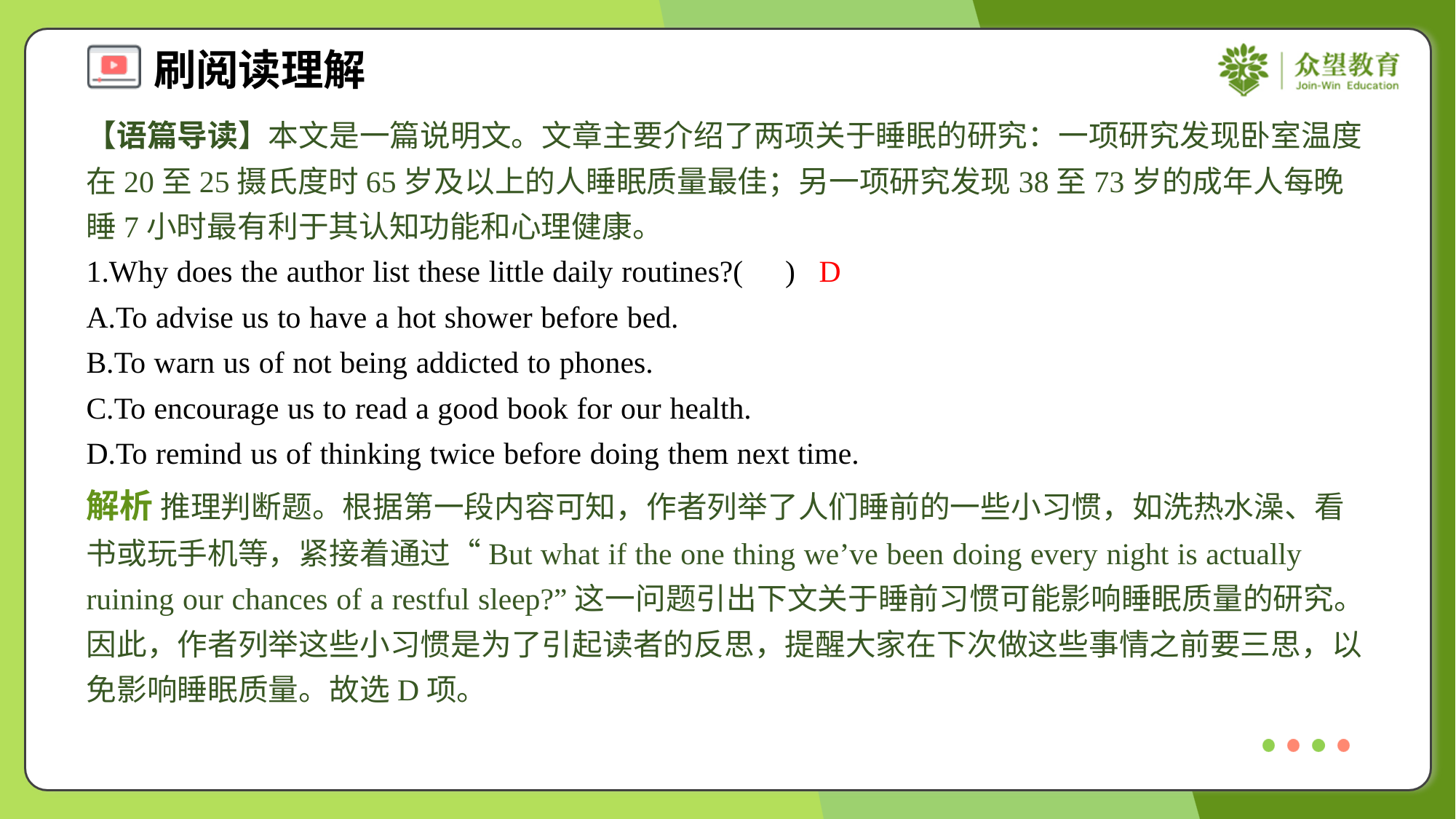

【语篇导读】本文是一篇说明文。文章主要介绍了两项关于睡眠的研究：一项研究发现卧室温度在20至25摄氏度时65岁及以上的人睡眠质量最佳；另一项研究发现38至73岁的成年人每晚睡7小时最有利于其认知功能和心理健康。
1.Why does the author list these little daily routines?(     )
D
A.To advise us to have a hot shower before bed.
B.To warn us of not being addicted to phones.
C.To encourage us to read a good book for our health.
D.To remind us of thinking twice before doing them next time.
解析 推理判断题。根据第一段内容可知，作者列举了人们睡前的一些小习惯，如洗热水澡、看书或玩手机等，紧接着通过“But what if the one thing we’ve been doing every night is actually ruining our chances of a restful sleep?”这一问题引出下文关于睡前习惯可能影响睡眠质量的研究。因此，作者列举这些小习惯是为了引起读者的反思，提醒大家在下次做这些事情之前要三思，以免影响睡眠质量。故选D项。